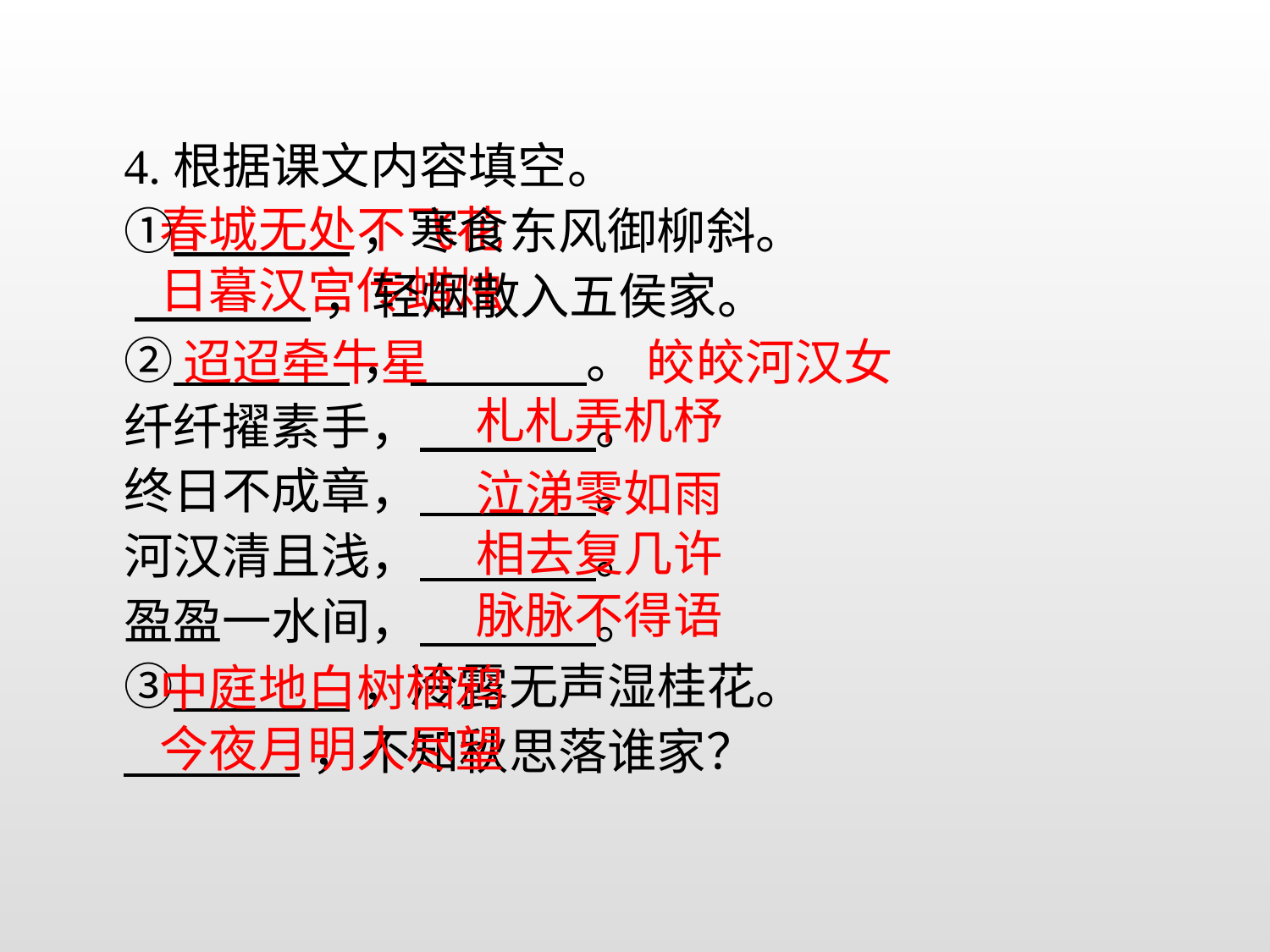

4.根据课文内容填空。
①                ，寒食东风御柳斜。
                 ，轻烟散入五侯家。
②                ，                。
纤纤擢素手，                。
终日不成章，                。
河汉清且浅，                。
盈盈一水间，                。
③                ，冷露无声湿桂花。
                ，不知秋思落谁家？
春城无处不飞花
日暮汉宫传蜡烛
迢迢牵牛星
皎皎河汉女
札札弄机杼
泣涕零如雨
相去复几许
脉脉不得语
中庭地白树栖鸦
今夜月明人尽望